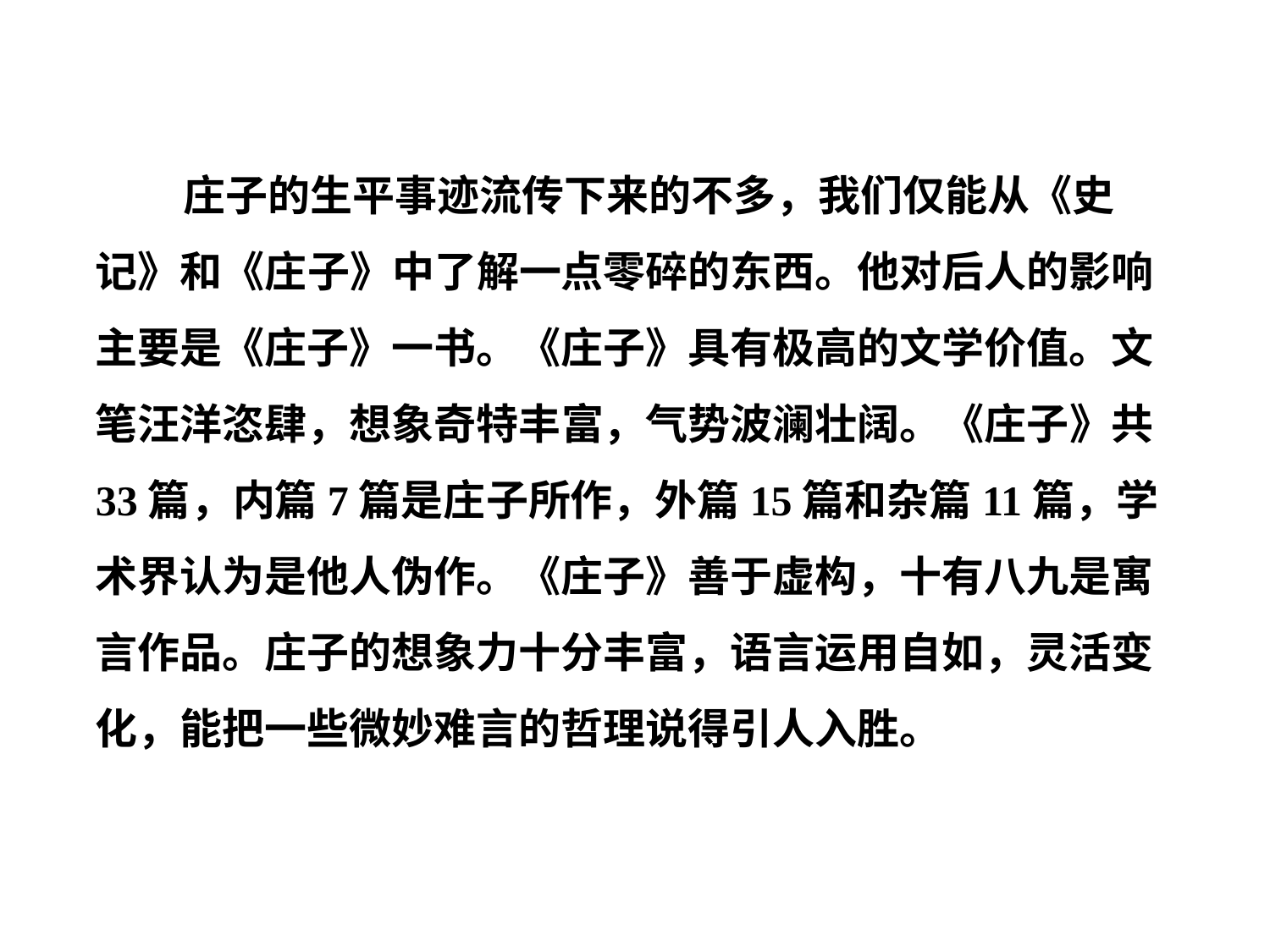

庄子的生平事迹流传下来的不多，我们仅能从《史记》和《庄子》中了解一点零碎的东西。他对后人的影响主要是《庄子》一书。《庄子》具有极高的文学价值。文笔汪洋恣肆，想象奇特丰富，气势波澜壮阔。《庄子》共33篇，内篇7篇是庄子所作，外篇15篇和杂篇11篇，学术界认为是他人伪作。《庄子》善于虚构，十有八九是寓言作品。庄子的想象力十分丰富，语言运用自如，灵活变化，能把一些微妙难言的哲理说得引人入胜。